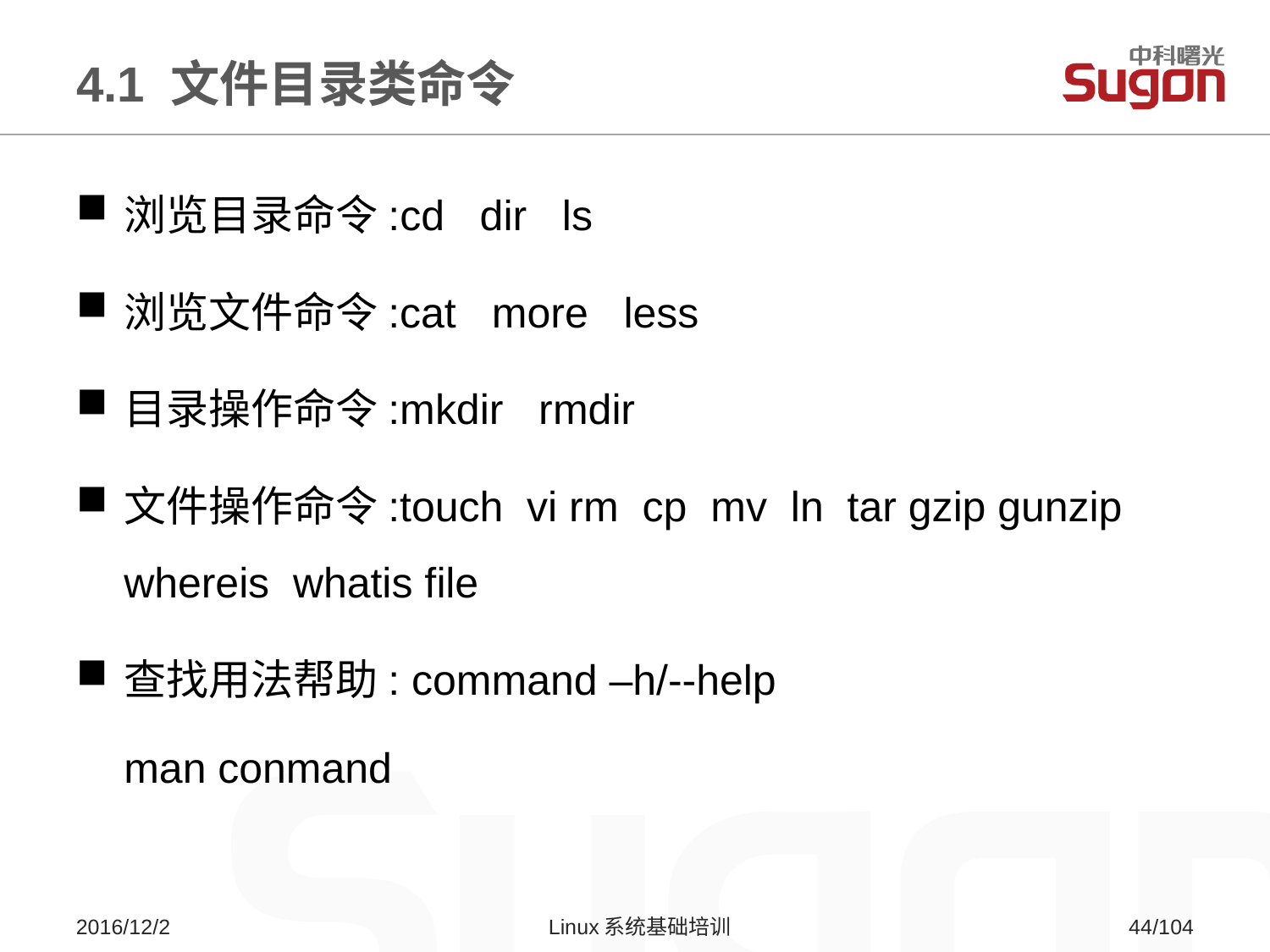

# 4.1 文件目录类命令
浏览目录命令:cd   dir   ls
浏览文件命令:cat   more   less
目录操作命令:mkdir   rmdir
文件操作命令:touch  vi rm  cp  mv  ln  tar gzip gunzip  whereis  whatis file
查找用法帮助: command –h/--help
man conmand